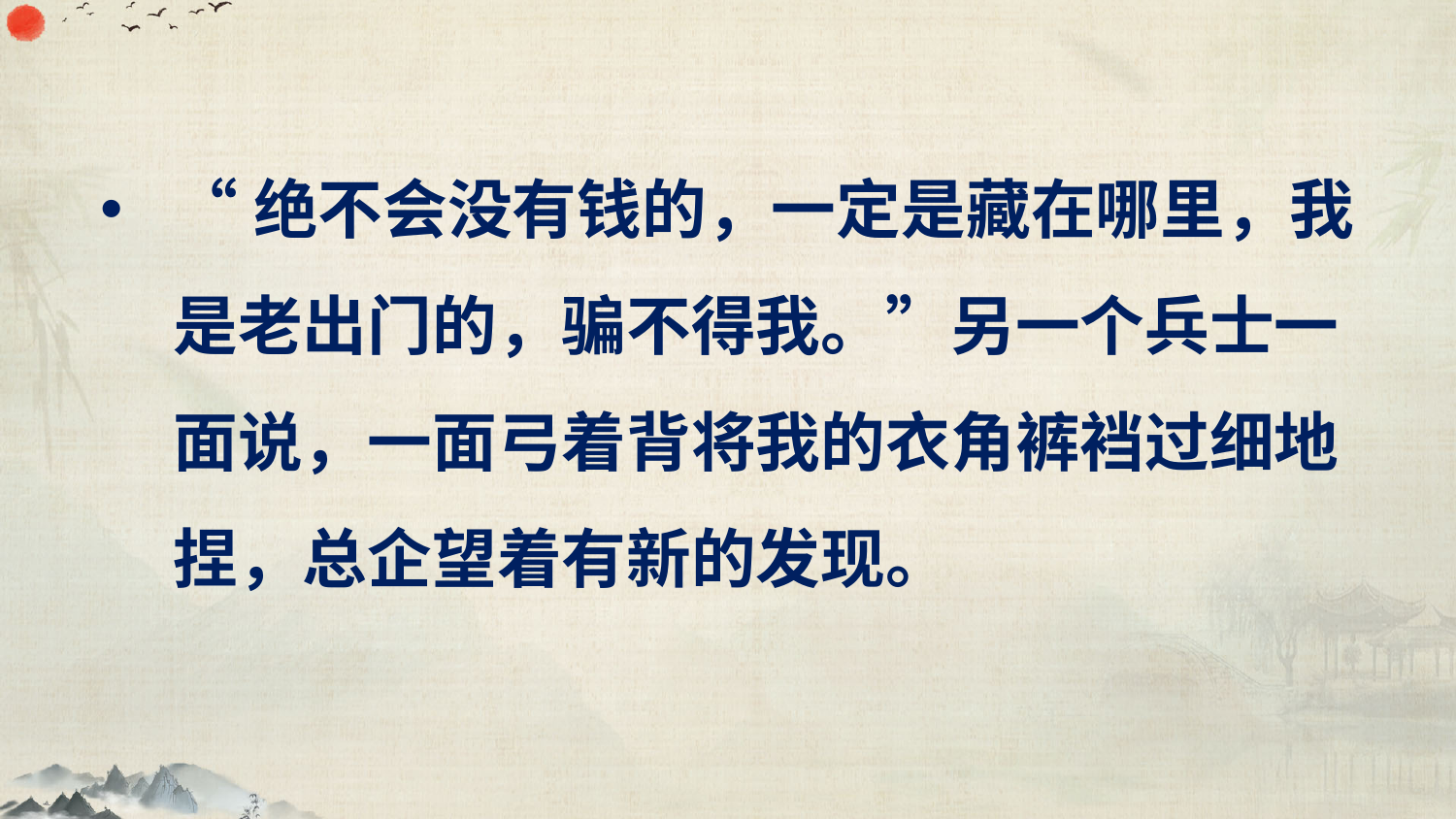

“绝不会没有钱的，一定是藏在哪里，我是老出门的，骗不得我。”另一个兵士一面说，一面弓着背将我的衣角裤裆过细地捏，总企望着有新的发现。